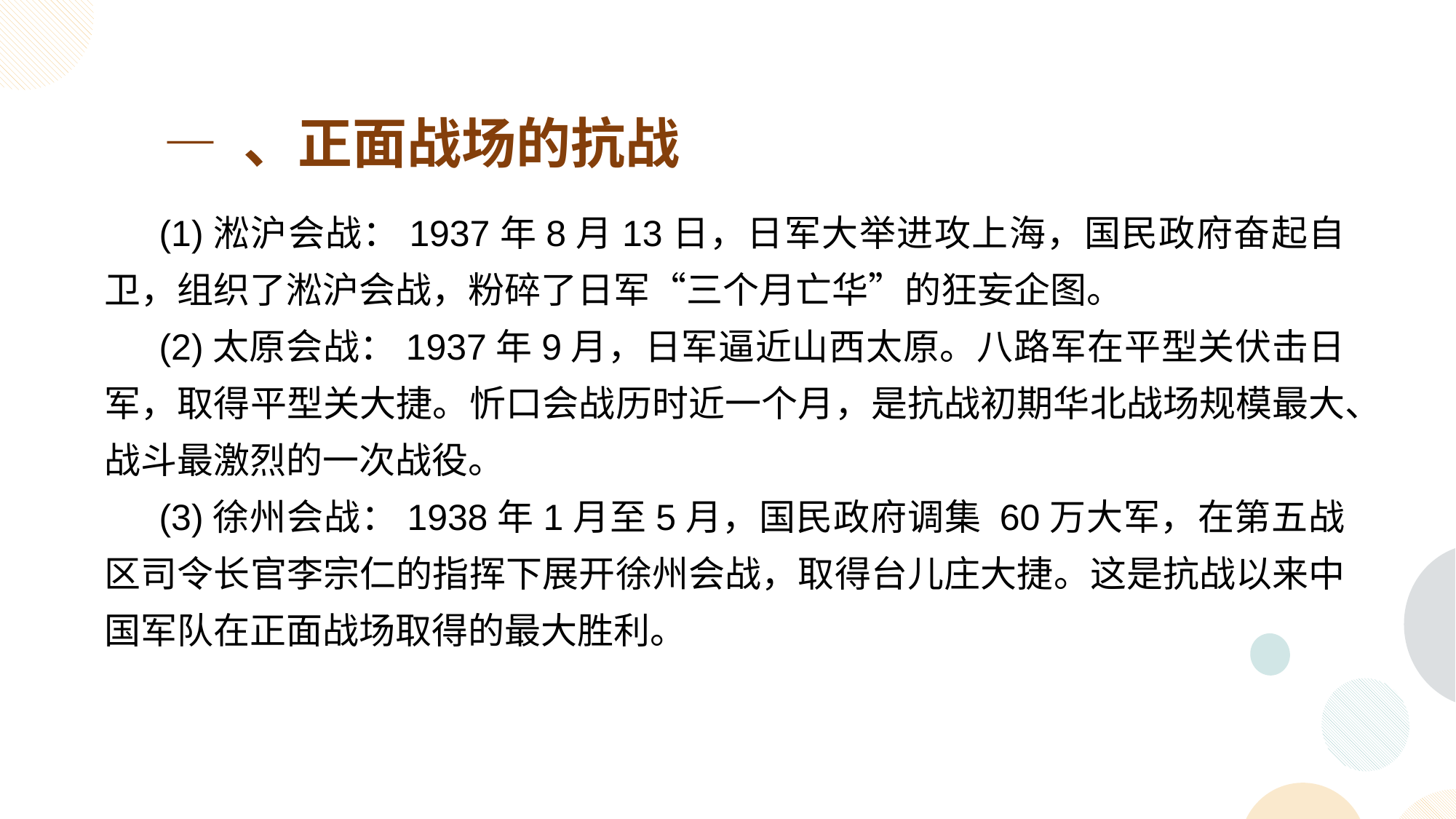

— 、正面战场的抗战
(1)淞沪会战：1937年8月13日，日军大举进攻上海，国民政府奋起自卫，组织了淞沪会战，粉碎了日军“三个月亡华”的狂妄企图。
(2)太原会战：1937年9月，日军逼近山西太原。八路军在平型关伏击日军，取得平型关大捷。忻口会战历时近一个月，是抗战初期华北战场规模最大、战斗最激烈的一次战役。
(3)徐州会战：1938年1月至5月，国民政府调集 60万大军，在第五战区司令长官李宗仁的指挥下展开徐州会战，取得台儿庄大捷。这是抗战以来中国军队在正面战场取得的最大胜利。